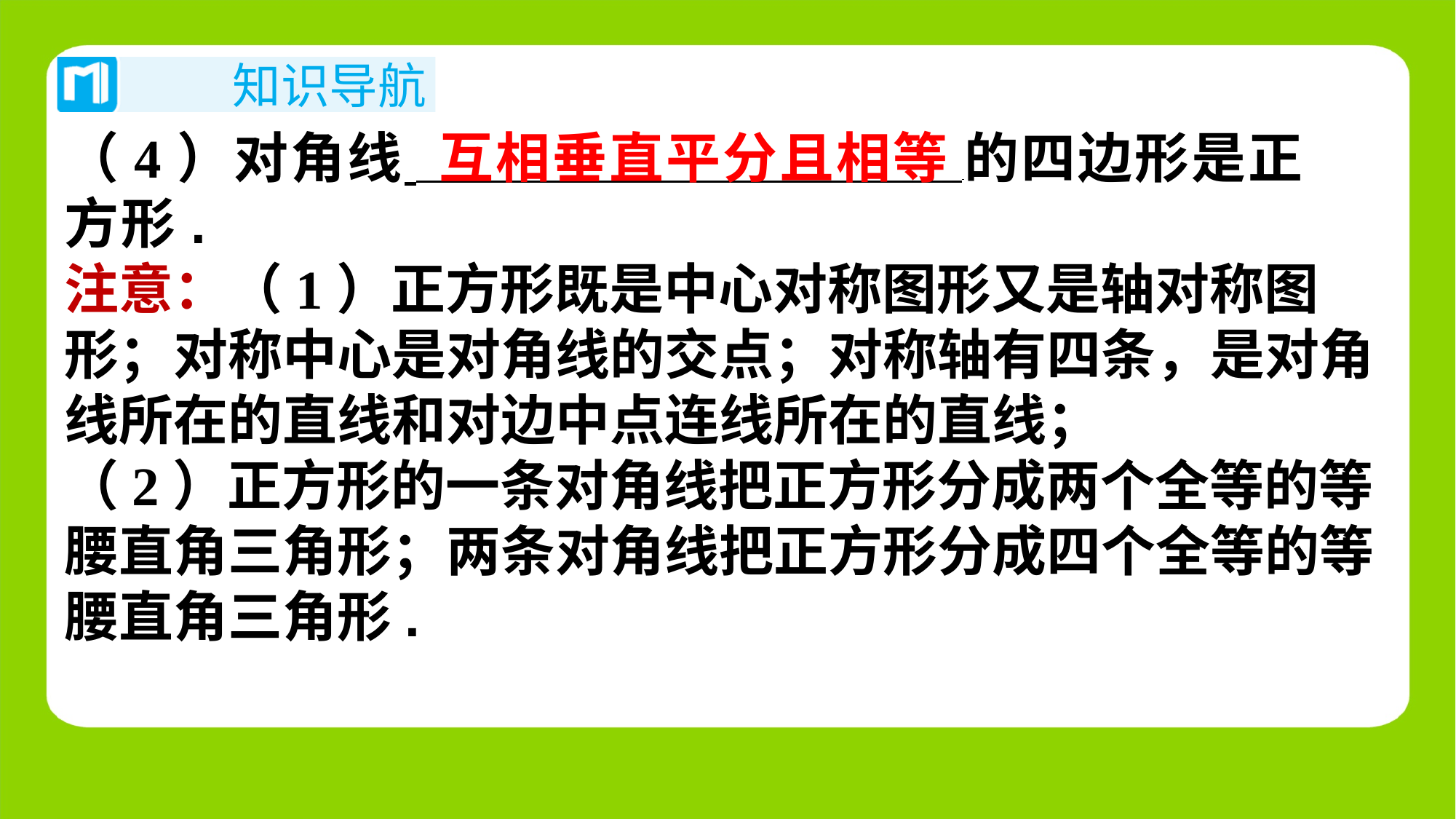

互相垂直平分且相等
（4）对角线                                                                                   ⁠的四边形是正
方形.
注意：（1）正方形既是中心对称图形又是轴对称图
形；对称中心是对角线的交点；对称轴有四条，是对角
线所在的直线和对边中点连线所在的直线；
（2）正方形的一条对角线把正方形分成两个全等的等
腰直角三角形；两条对角线把正方形分成四个全等的等
腰直角三角形.